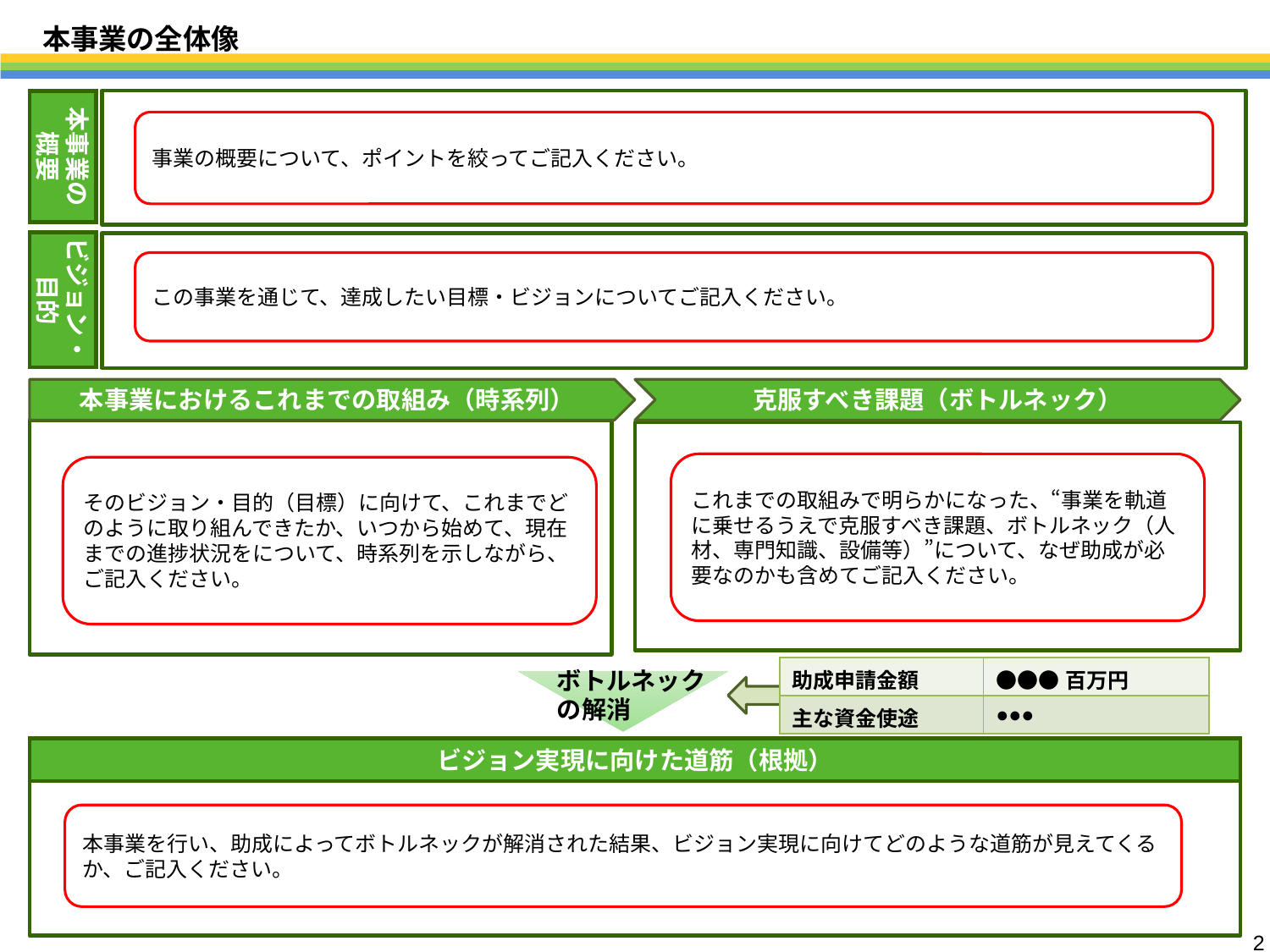

本事業の全体像

本事業の
概要
事業の概要について、ポイントを絞ってご記入ください。
ビジョン・目的

この事業を通じて、達成したい目標・ビジョンについてご記入ください。
克服すべき課題（ボトルネック）
本事業におけるこれまでの取組み（時系列）

これまでの取組みで明らかになった、“事業を軌道に乗せるうえで克服すべき課題、ボトルネック（人材、専門知識、設備等）”について、なぜ助成が必要なのかも含めてご記入ください。
そのビジョン・目的（目標）に向けて、これまでどのように取り組んできたか、いつから始めて、現在までの進捗状況をについて、時系列を示しながら、ご記入ください。
| 助成申請金額 | ●●●百万円 |
| --- | --- |
| 主な資金使途 | ●●● |
ボトルネックの解消

ビジョン実現に向けた道筋（根拠）

本事業を行い、助成によってボトルネックが解消された結果、ビジョン実現に向けてどのような道筋が見えてくるか、ご記入ください。
2